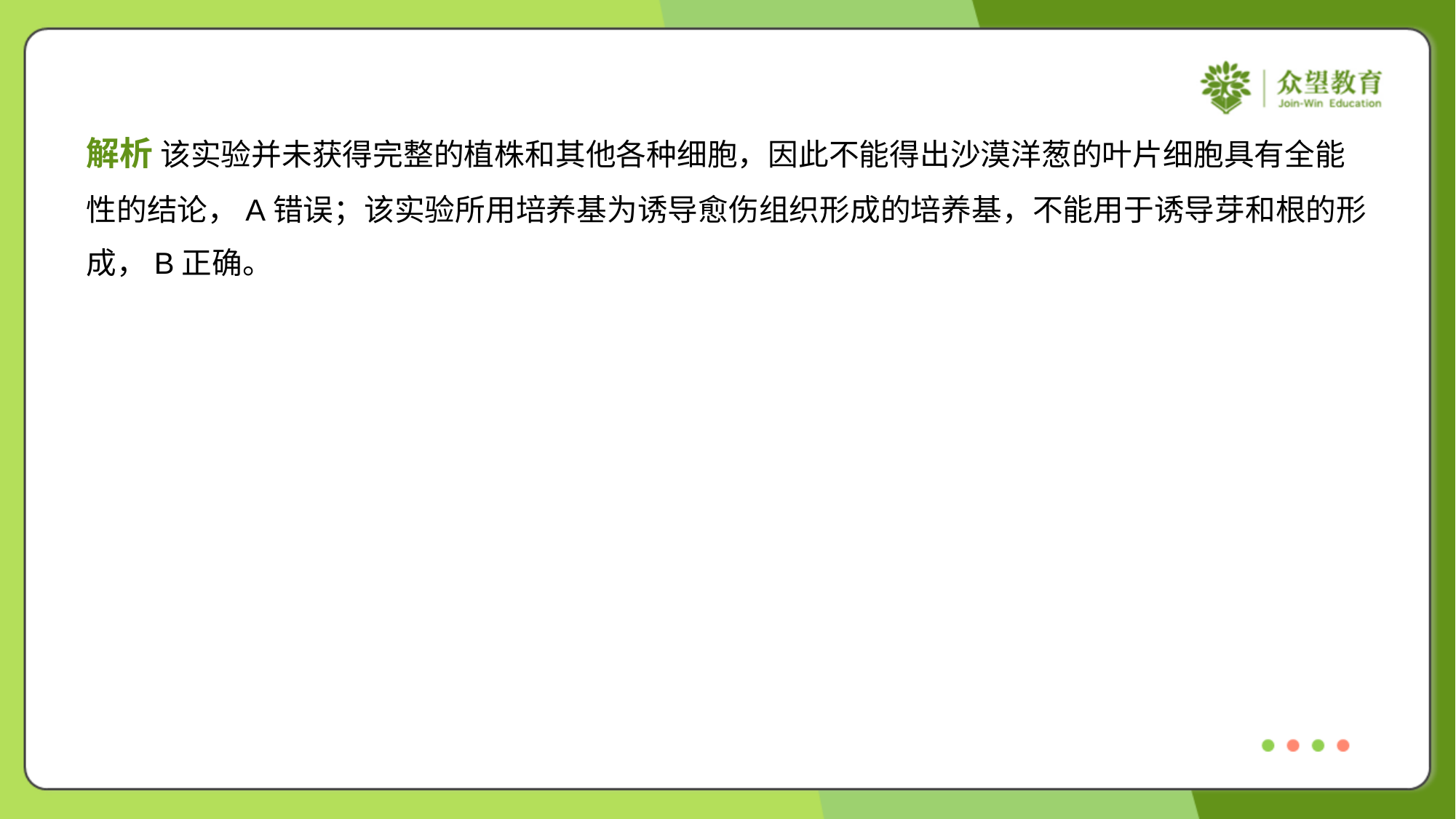

解析 该实验并未获得完整的植株和其他各种细胞，因此不能得出沙漠洋葱的叶片细胞具有全能
性的结论，A错误；该实验所用培养基为诱导愈伤组织形成的培养基，不能用于诱导芽和根的形
成，B正确。